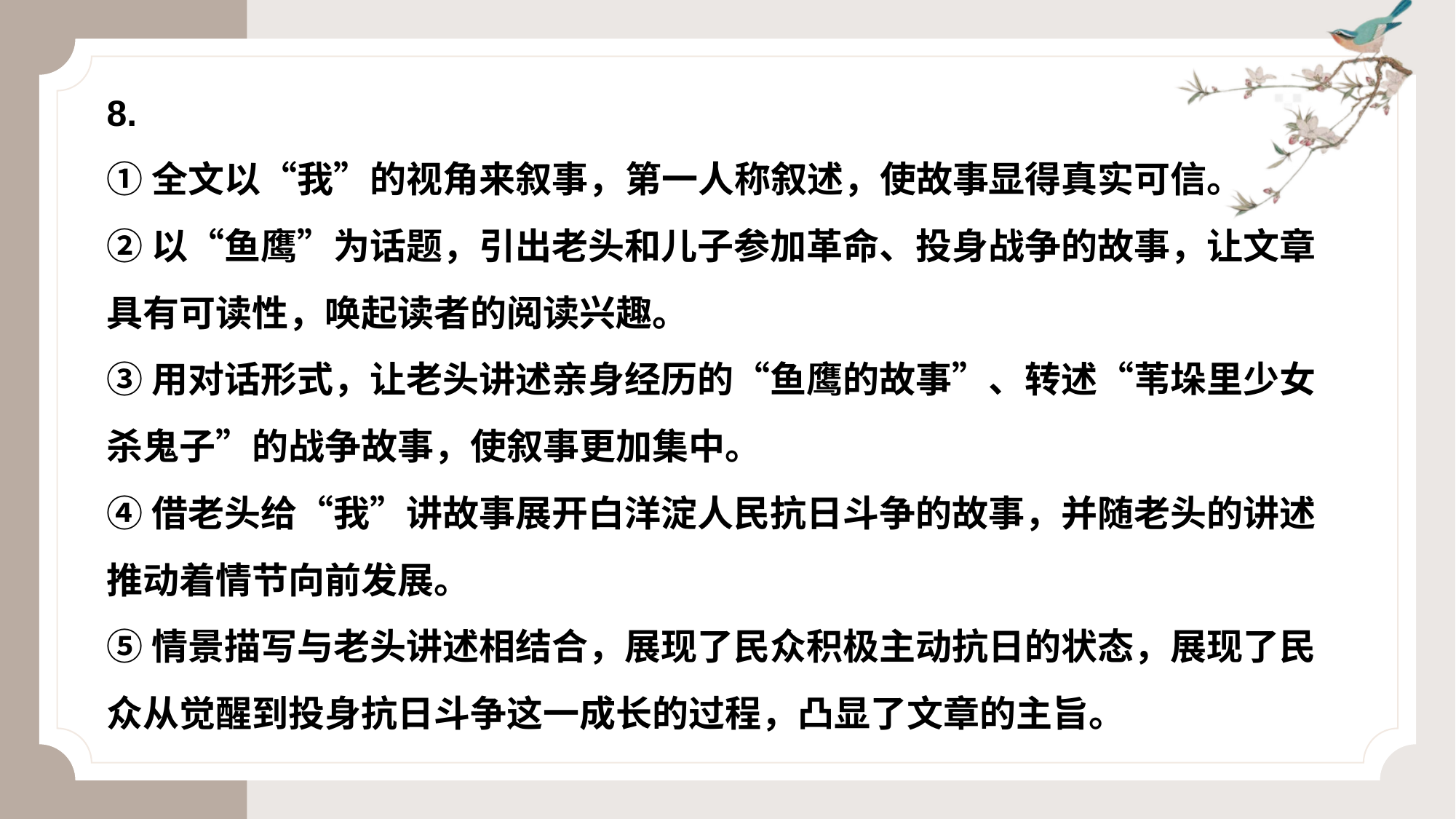

8.
①全文以“我”的视角来叙事，第一人称叙述，使故事显得真实可信。
②以“鱼鹰”为话题，引出老头和儿子参加革命、投身战争的故事，让文章具有可读性，唤起读者的阅读兴趣。
③用对话形式，让老头讲述亲身经历的“鱼鹰的故事”、转述“苇垛里少女杀鬼子”的战争故事，使叙事更加集中。
④借老头给“我”讲故事展开白洋淀人民抗日斗争的故事，并随老头的讲述推动着情节向前发展。
⑤情景描写与老头讲述相结合，展现了民众积极主动抗日的状态，展现了民众从觉醒到投身抗日斗争这一成长的过程，凸显了文章的主旨。